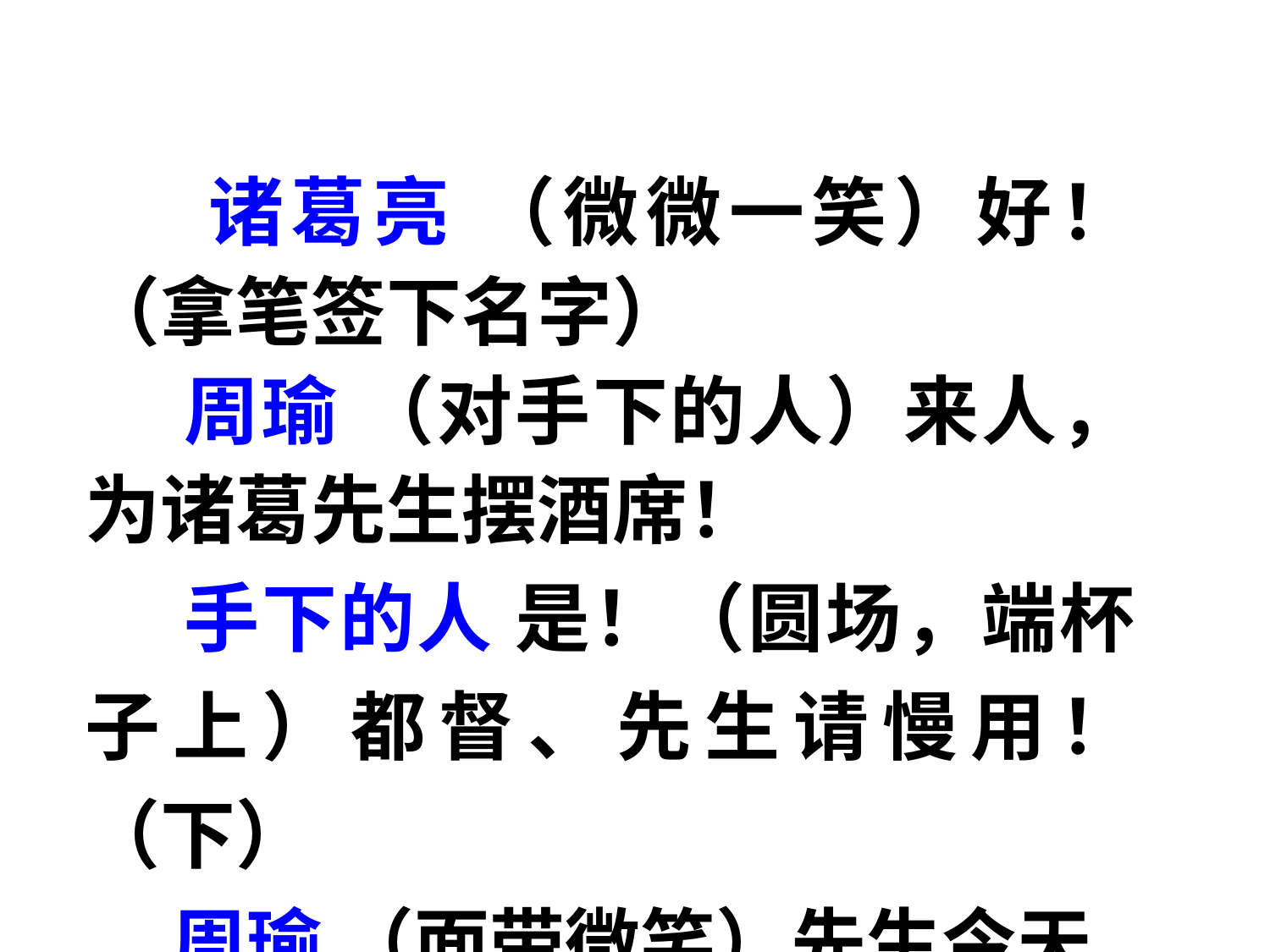

诸葛亮 （微微一笑）好！（拿笔签下名字）
    周瑜 （对手下的人）来人，为诸葛先生摆酒席！
    手下的人 是！（圆场，端杯子上）都督、先生请慢用！（下）
    周瑜 （面带微笑）先生今天就开始吗？